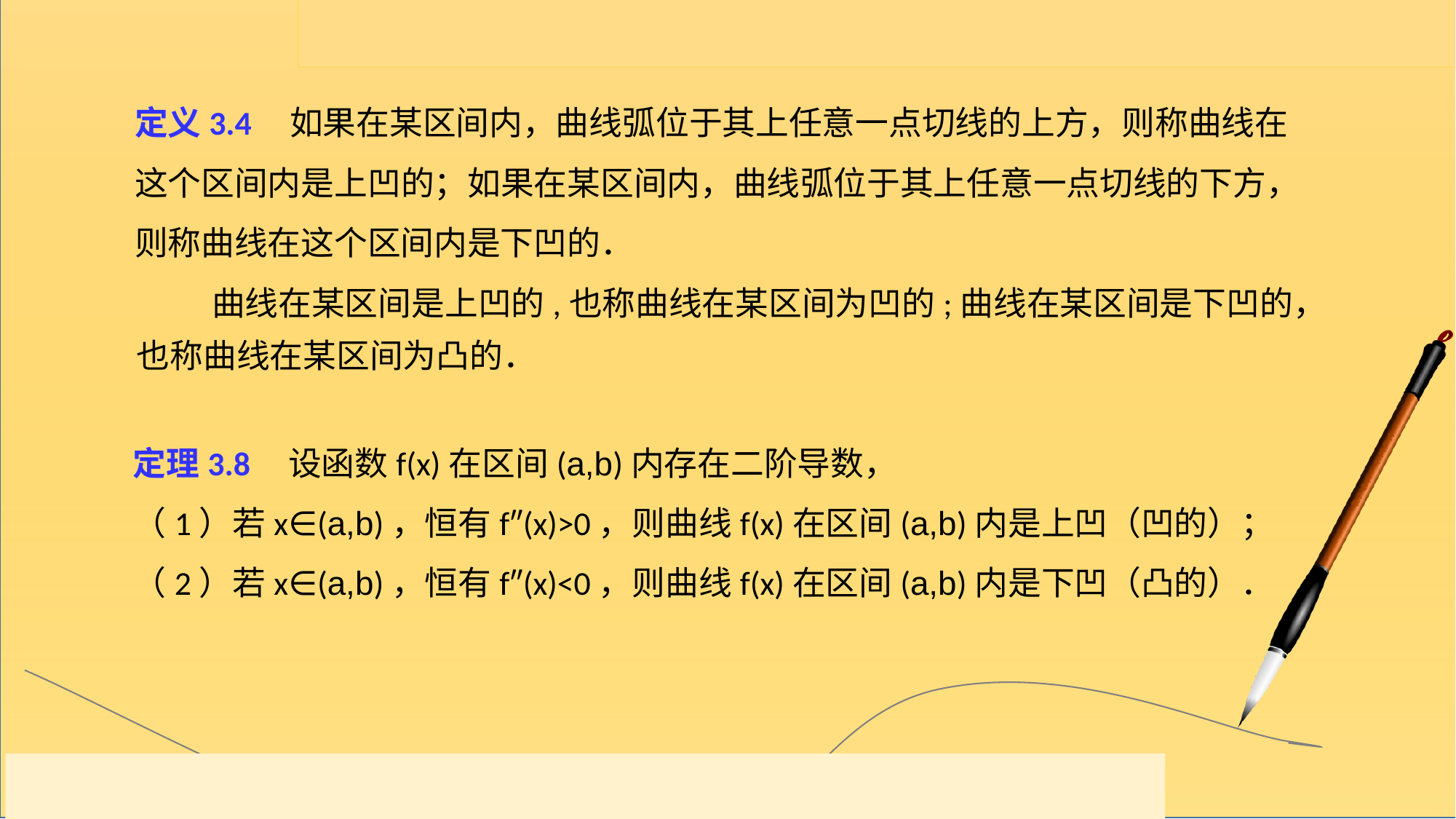

定义3.4    如果在某区间内，曲线弧位于其上任意一点切线的上方，则称曲线在这个区间内是上凹的；如果在某区间内，曲线弧位于其上任意一点切线的下方，则称曲线在这个区间内是下凹的．
         曲线在某区间是上凹的,也称曲线在某区间为凹的;曲线在某区间是下凹的，也称曲线在某区间为凸的．
定理3.8    设函数f(x)在区间(a,b)内存在二阶导数，
（1）若x∈(a,b)，恒有f″(x)>0，则曲线f(x)在区间(a,b)内是上凹（凹的）；
（2）若x∈(a,b)，恒有f″(x)<0，则曲线f(x)在区间(a,b)内是下凹（凸的）．